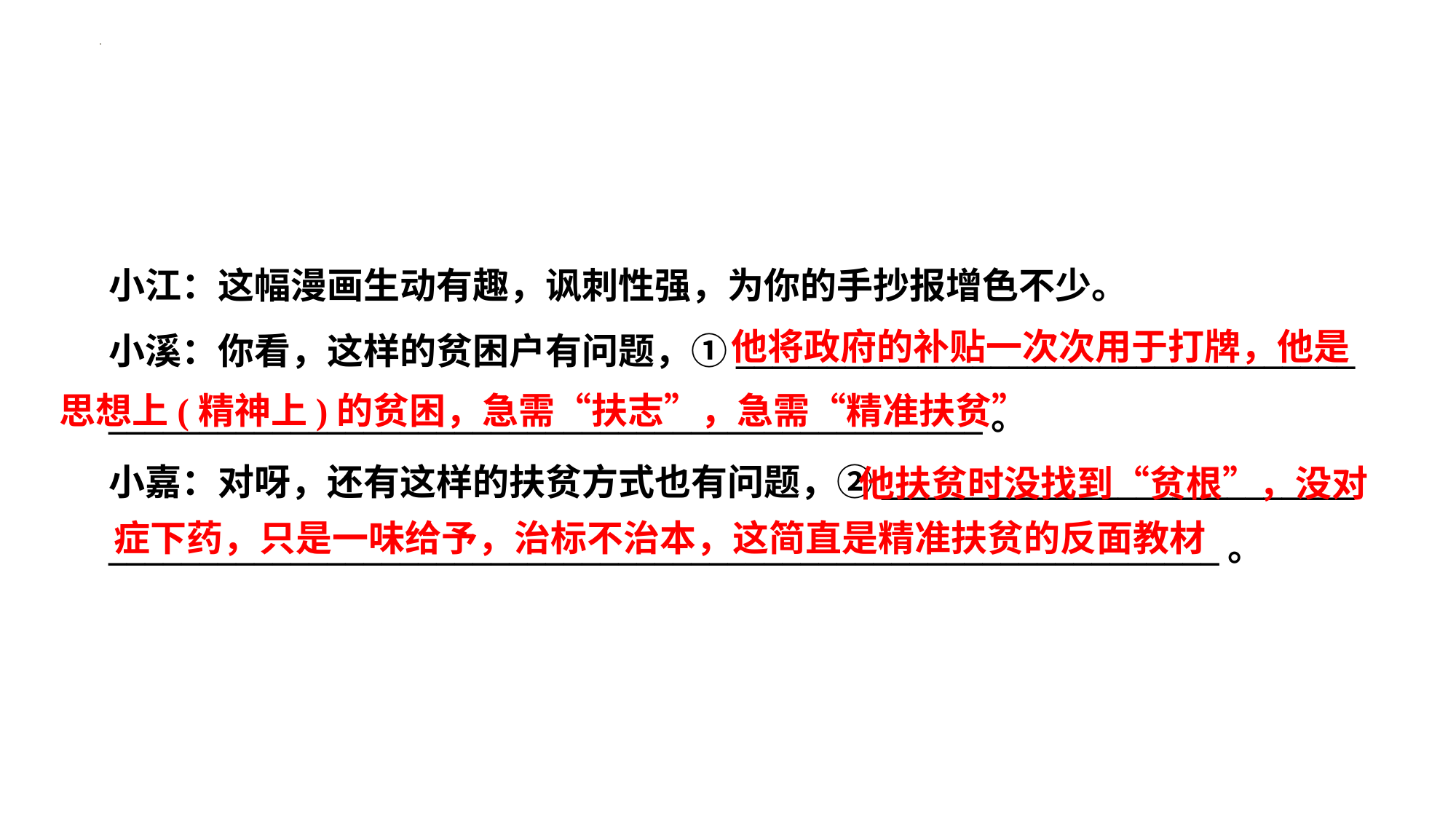

小江：这幅漫画生动有趣，讽刺性强，为你的手抄报增色不少。
小溪：你看，这样的贫困户有问题，①__________________________________
________________________________________________。
小嘉：对呀，还有这样的扶贫方式也有问题，②__________________________
_____________________________________________________________。
他将政府的补贴一次次用于打牌，他是
思想上(精神上)的贫困，急需“扶志”，急需“精准扶贫”
他扶贫时没找到“贫根”，没对
症下药，只是一味给予，治标不治本，这简直是精准扶贫的反面教材